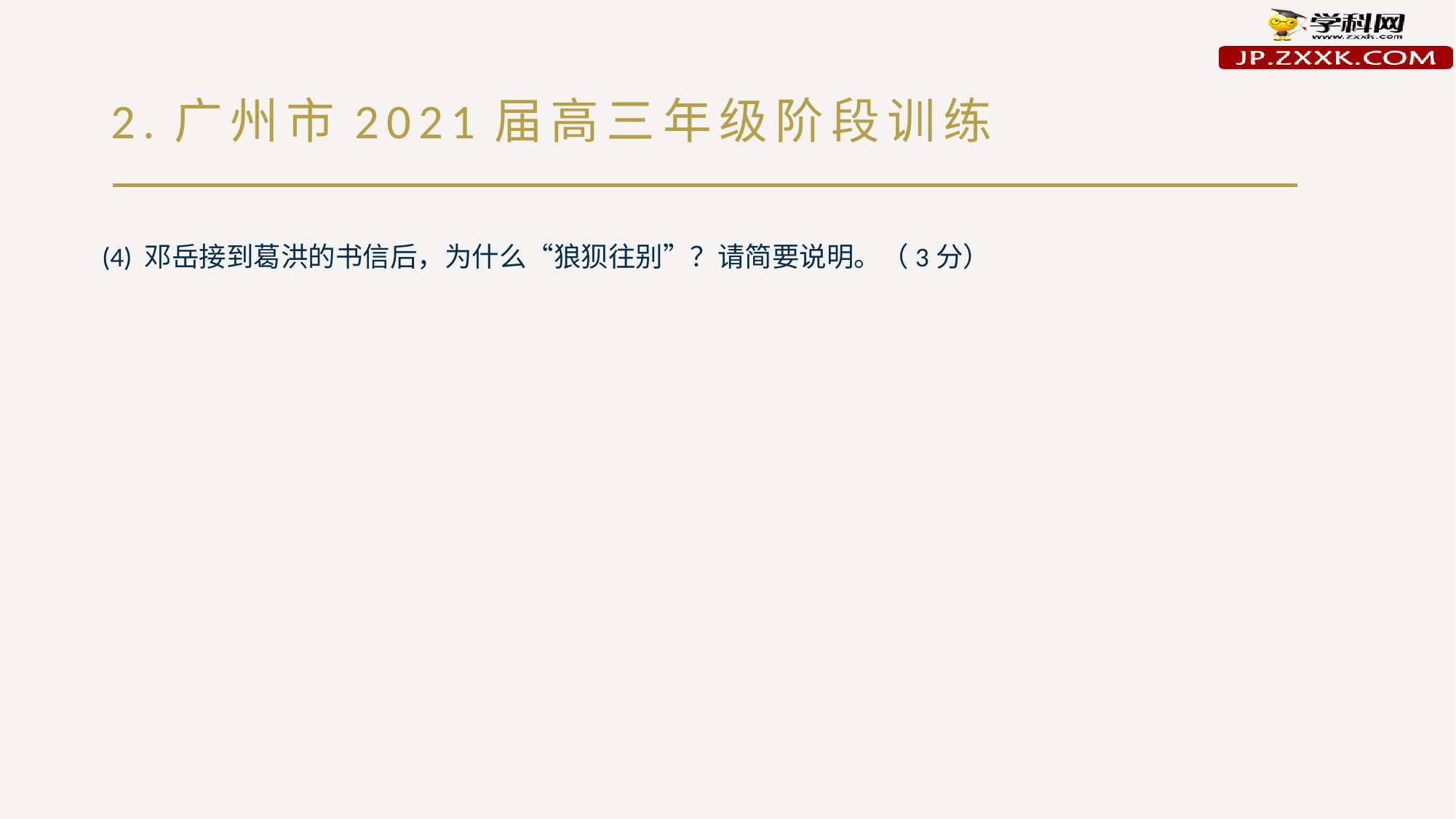

# 2.广州市2021届高三年级阶段训练
(4) 邓岳接到葛洪的书信后，为什么“狼狈往别”？请简要说明。（3分）